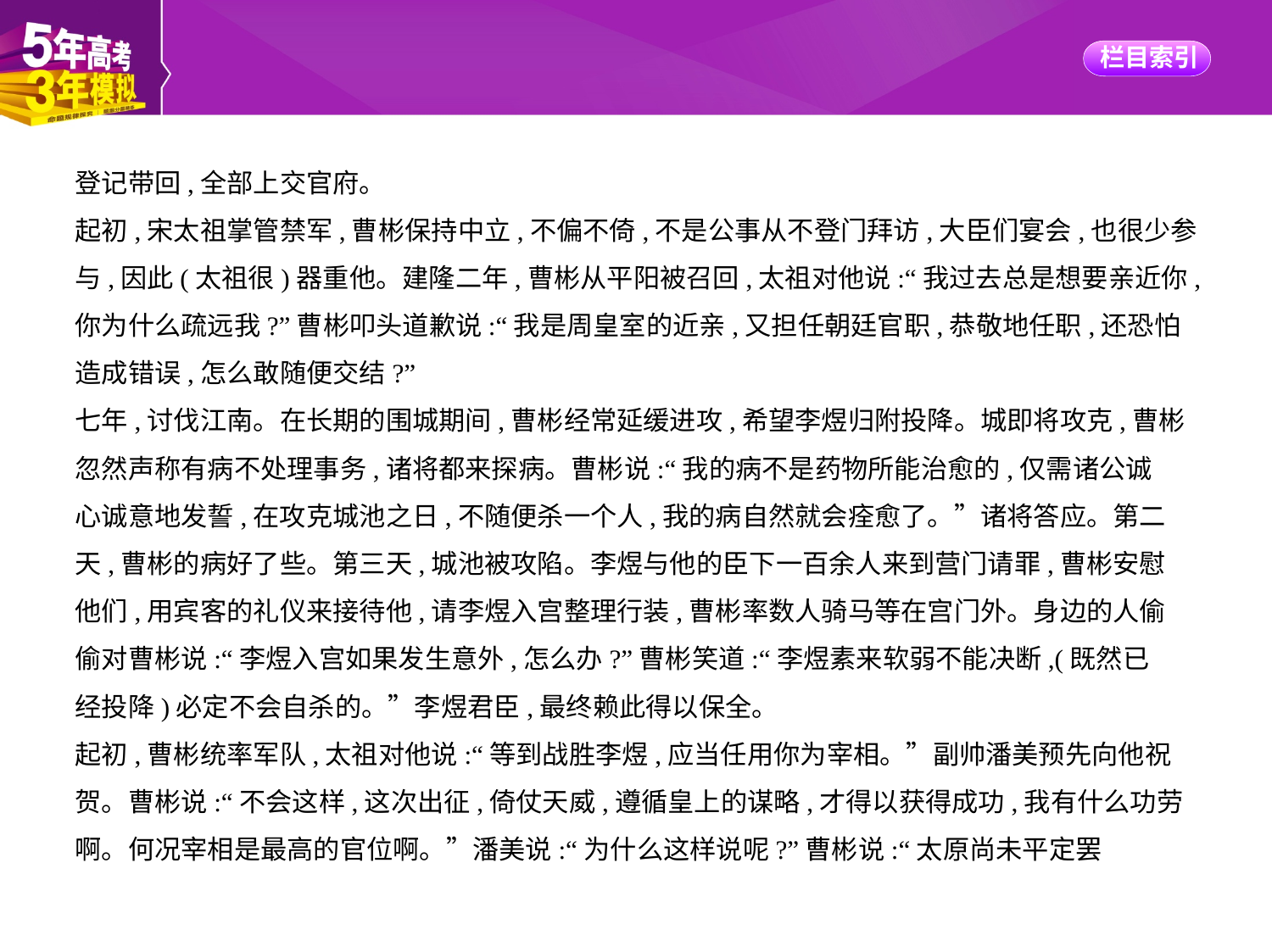

登记带回,全部上交官府。
起初,宋太祖掌管禁军,曹彬保持中立,不偏不倚,不是公事从不登门拜访,大臣们宴会,也很少参
与,因此(太祖很)器重他。建隆二年,曹彬从平阳被召回,太祖对他说:“我过去总是想要亲近你,
你为什么疏远我?”曹彬叩头道歉说:“我是周皇室的近亲,又担任朝廷官职,恭敬地任职,还恐怕
造成错误,怎么敢随便交结?”
七年,讨伐江南。在长期的围城期间,曹彬经常延缓进攻,希望李煜归附投降。城即将攻克,曹彬
忽然声称有病不处理事务,诸将都来探病。曹彬说:“我的病不是药物所能治愈的,仅需诸公诚
心诚意地发誓,在攻克城池之日,不随便杀一个人,我的病自然就会痊愈了。”诸将答应。第二
天,曹彬的病好了些。第三天,城池被攻陷。李煜与他的臣下一百余人来到营门请罪,曹彬安慰
他们,用宾客的礼仪来接待他,请李煜入宫整理行装,曹彬率数人骑马等在宫门外。身边的人偷
偷对曹彬说:“李煜入宫如果发生意外,怎么办?”曹彬笑道:“李煜素来软弱不能决断,(既然已
经投降)必定不会自杀的。”李煜君臣,最终赖此得以保全。
起初,曹彬统率军队,太祖对他说:“等到战胜李煜,应当任用你为宰相。”副帅潘美预先向他祝
贺。曹彬说:“不会这样,这次出征,倚仗天威,遵循皇上的谋略,才得以获得成功,我有什么功劳
啊。何况宰相是最高的官位啊。”潘美说:“为什么这样说呢?”曹彬说:“太原尚未平定罢